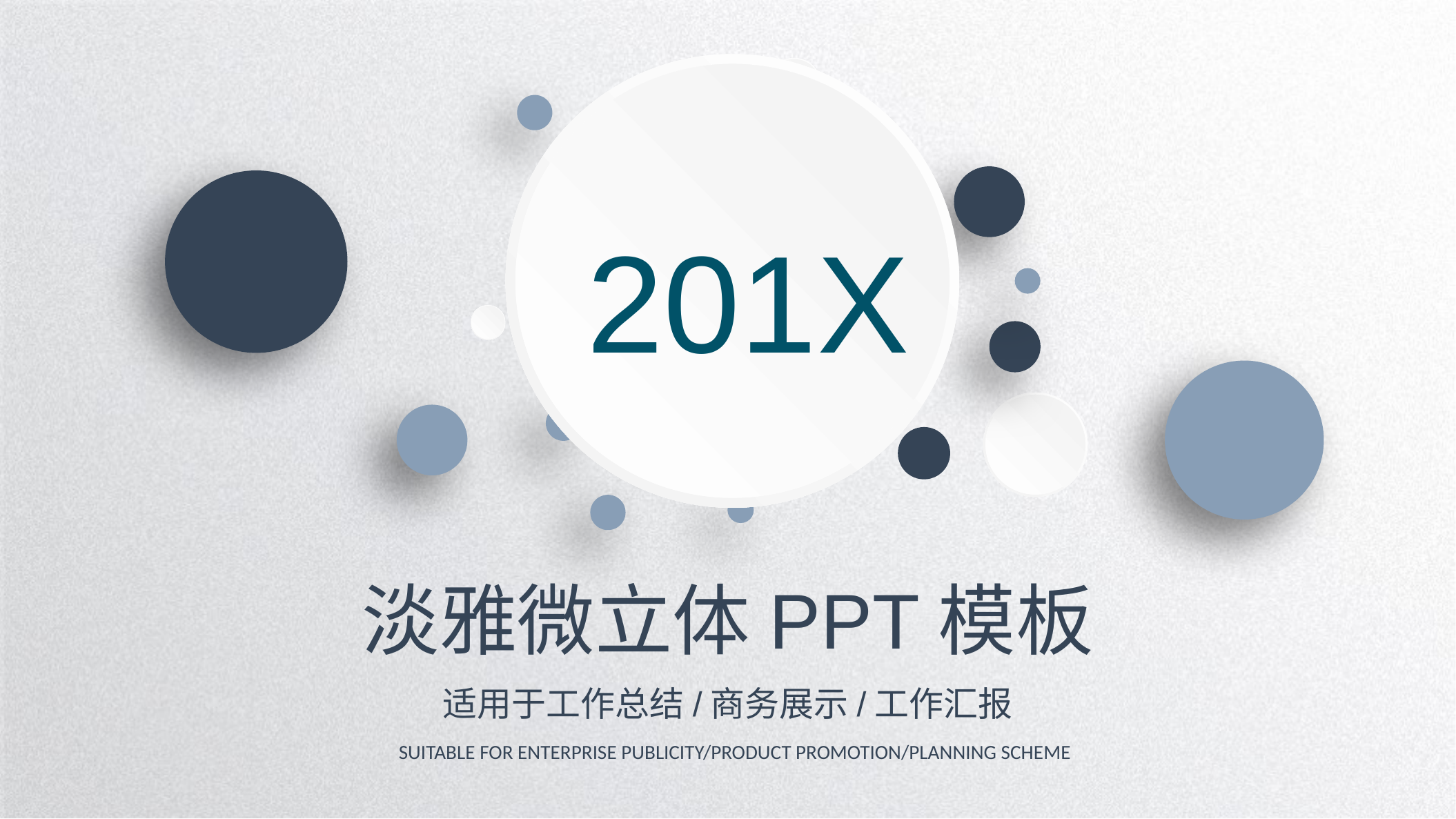

201X

淡雅微立体PPT模板
适用于工作总结/商务展示/工作汇报
Suitable for enterprise publicity/product promotion/planning scheme